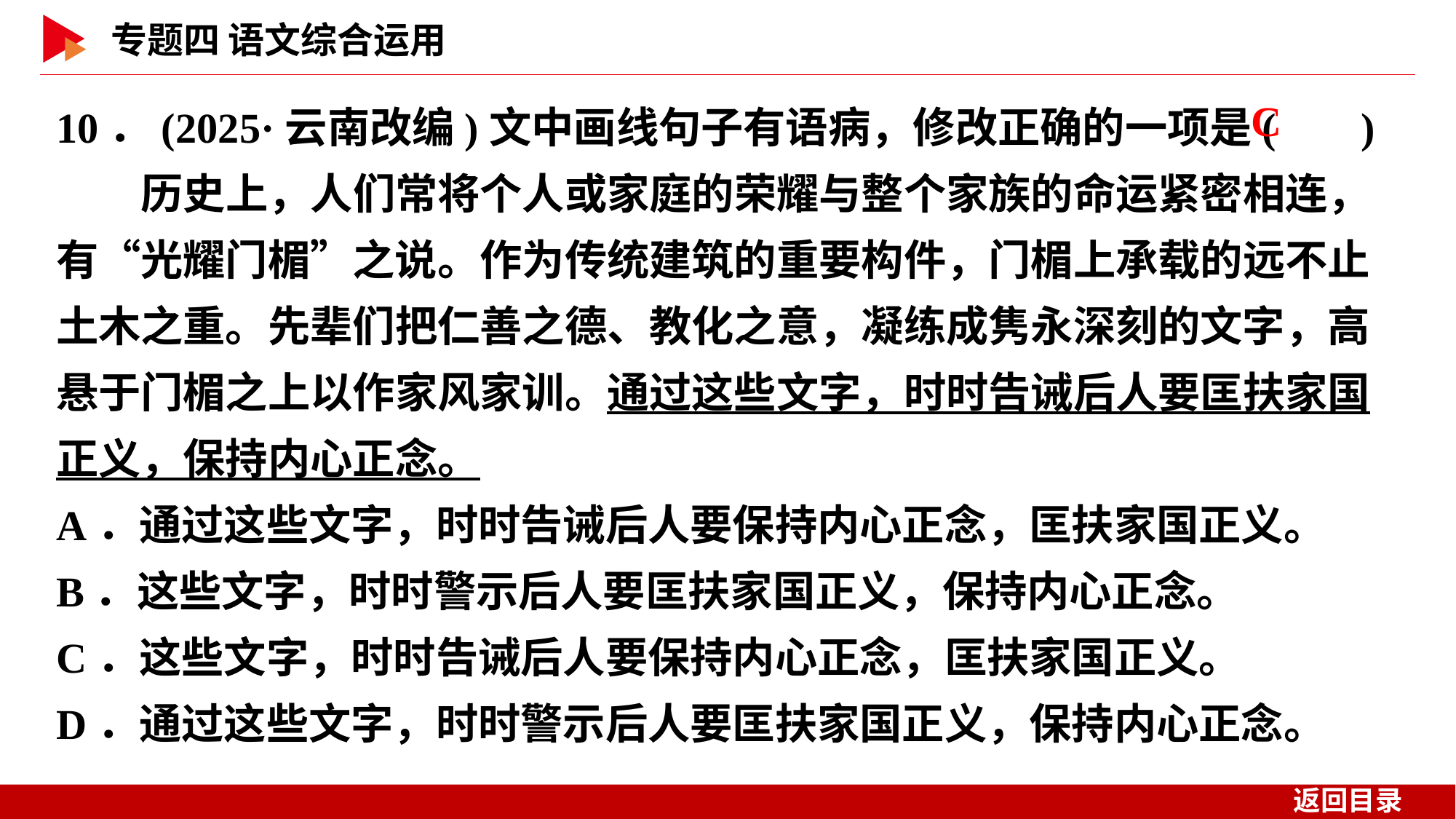

10．(2025·云南改编)文中画线句子有语病，修改正确的一项是(        )
　　历史上，人们常将个人或家庭的荣耀与整个家族的命运紧密相连，有“光耀门楣”之说。作为传统建筑的重要构件，门楣上承载的远不止土木之重。先辈们把仁善之德、教化之意，凝练成隽永深刻的文字，高悬于门楣之上以作家风家训。通过这些文字，时时告诫后人要匡扶家国正义，保持内心正念。
A．通过这些文字，时时告诫后人要保持内心正念，匡扶家国正义。
B．这些文字，时时警示后人要匡扶家国正义，保持内心正念。
C．这些文字，时时告诫后人要保持内心正念，匡扶家国正义。
D．通过这些文字，时时警示后人要匡扶家国正义，保持内心正念。
   C